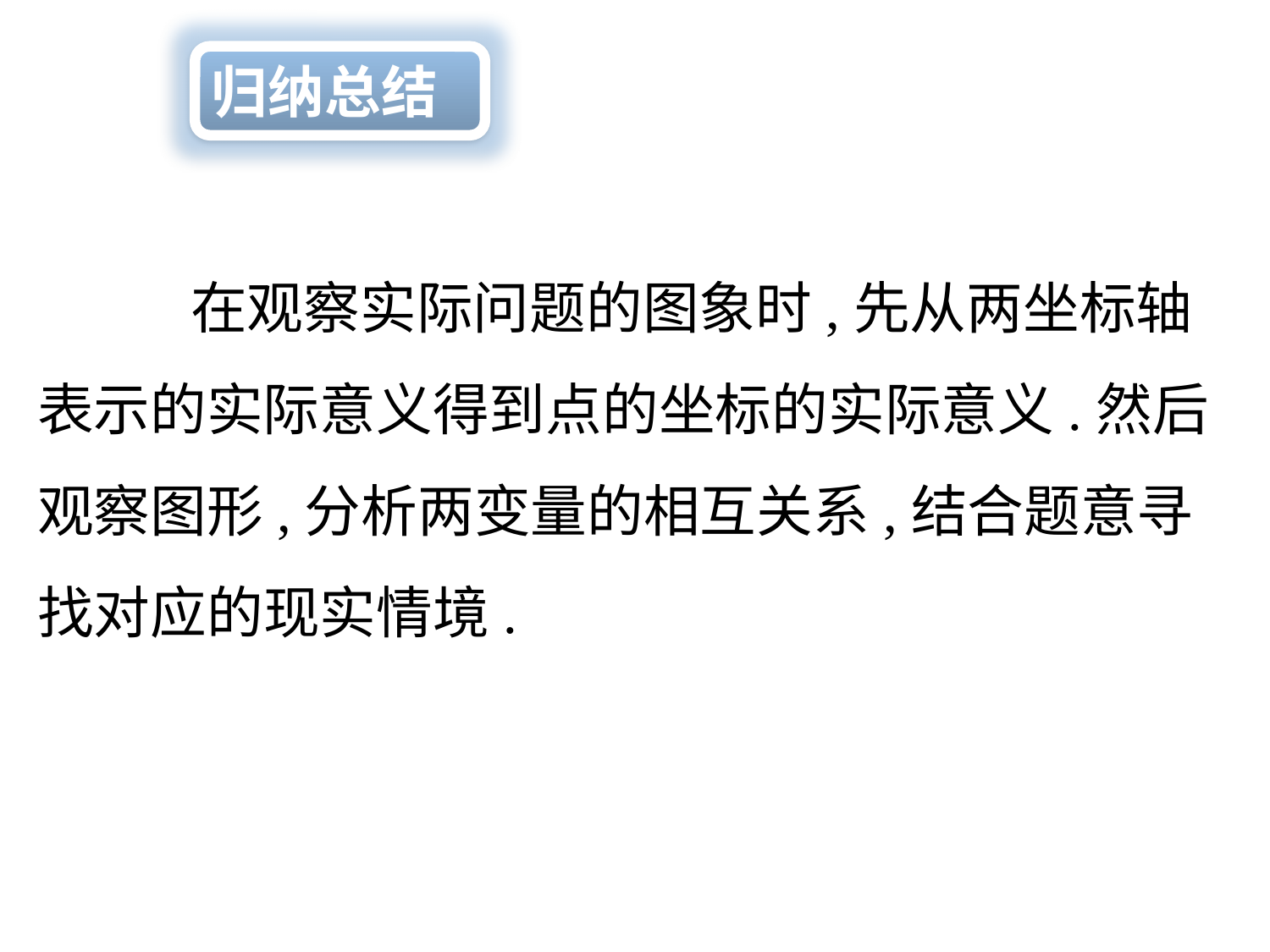

归纳总结
           在观察实际问题的图象时,先从两坐标轴表示的实际意义得到点的坐标的实际意义.然后观察图形,分析两变量的相互关系,结合题意寻找对应的现实情境.